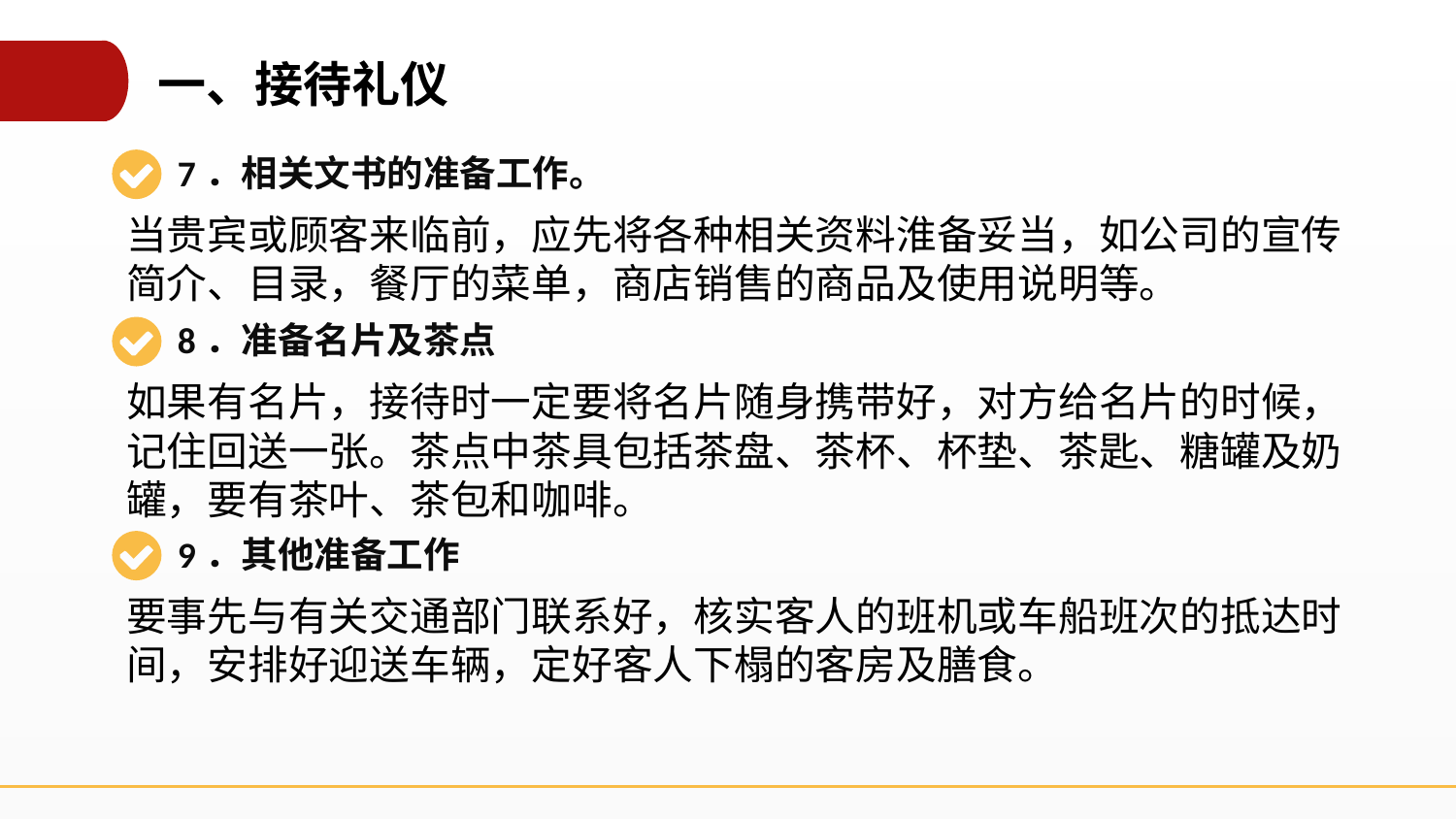

一、接待礼仪

7．相关文书的准备工作。
当贵宾或顾客来临前，应先将各种相关资料淮备妥当，如公司的宣传简介、目录，餐厅的菜单，商店销售的商品及使用说明等。

8．准备名片及茶点
如果有名片，接待时一定要将名片随身携带好，对方给名片的时候，记住回送一张。茶点中茶具包括茶盘、茶杯、杯垫、茶匙、糖罐及奶罐，要有茶叶、茶包和咖啡。

9．其他准备工作
要事先与有关交通部门联系好，核实客人的班机或车船班次的抵达时间，安排好迎送车辆，定好客人下榻的客房及膳食。